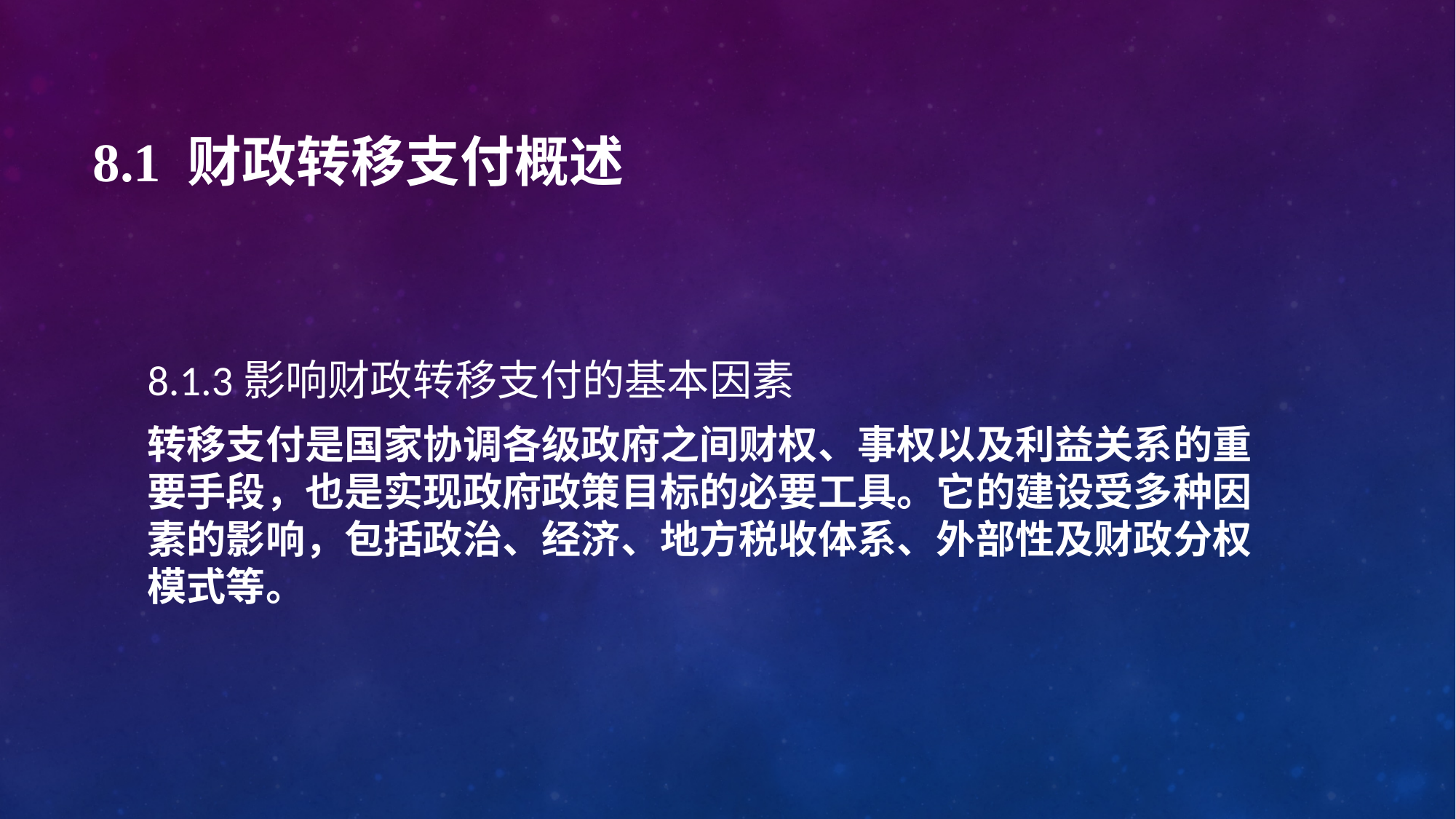

# 8.1 财政转移支付概述
8.1.3影响财政转移支付的基本因素
转移支付是国家协调各级政府之间财权、事权以及利益关系的重要手段，也是实现政府政策目标的必要工具。它的建设受多种因素的影响，包括政治、经济、地方税收体系、外部性及财政分权模式等。